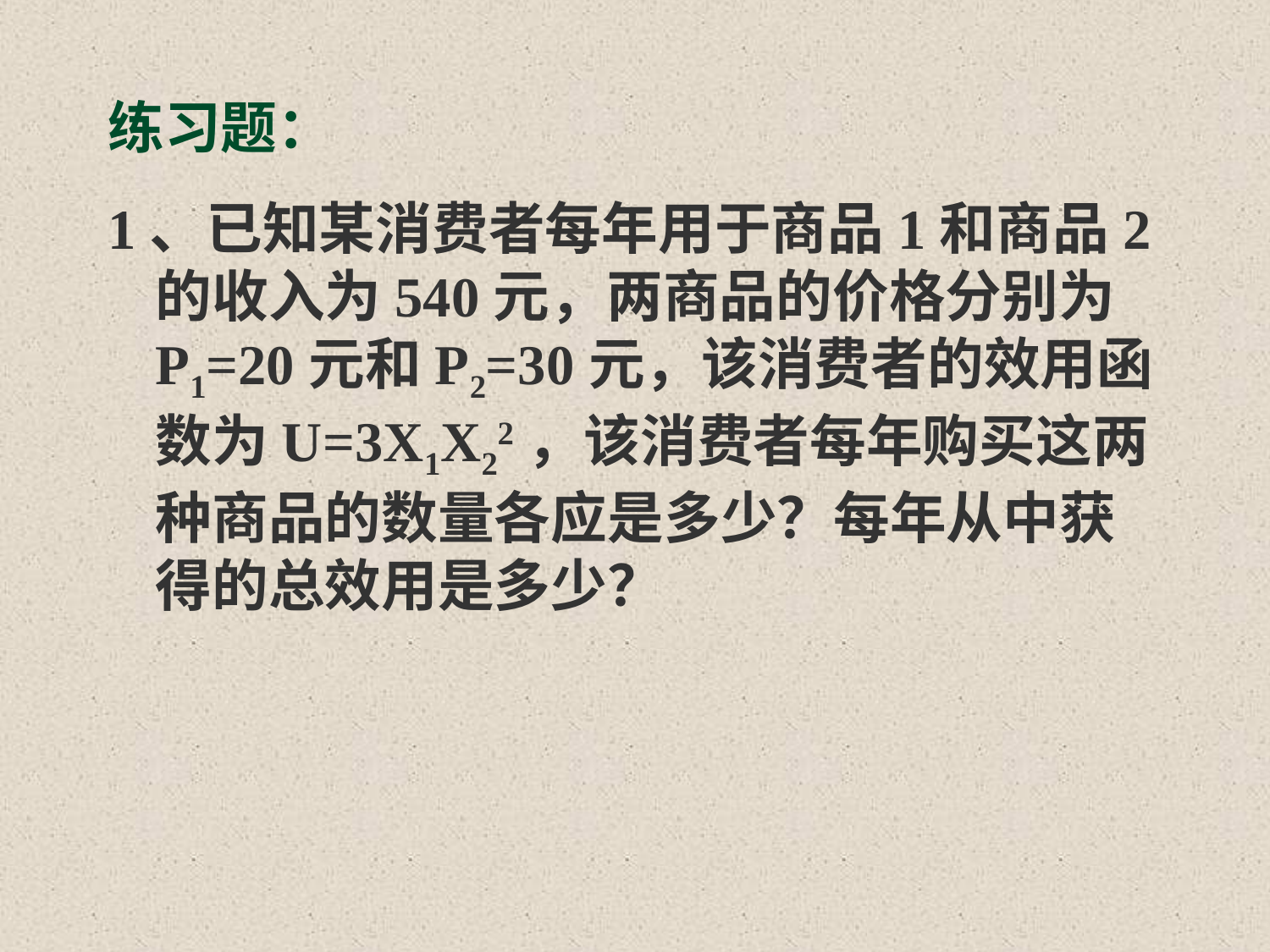

# 练习题：
1、已知某消费者每年用于商品1和商品2的收入为540元，两商品的价格分别为P1=20元和P2=30元，该消费者的效用函数为U=3X1X22，该消费者每年购买这两种商品的数量各应是多少？每年从中获得的总效用是多少？